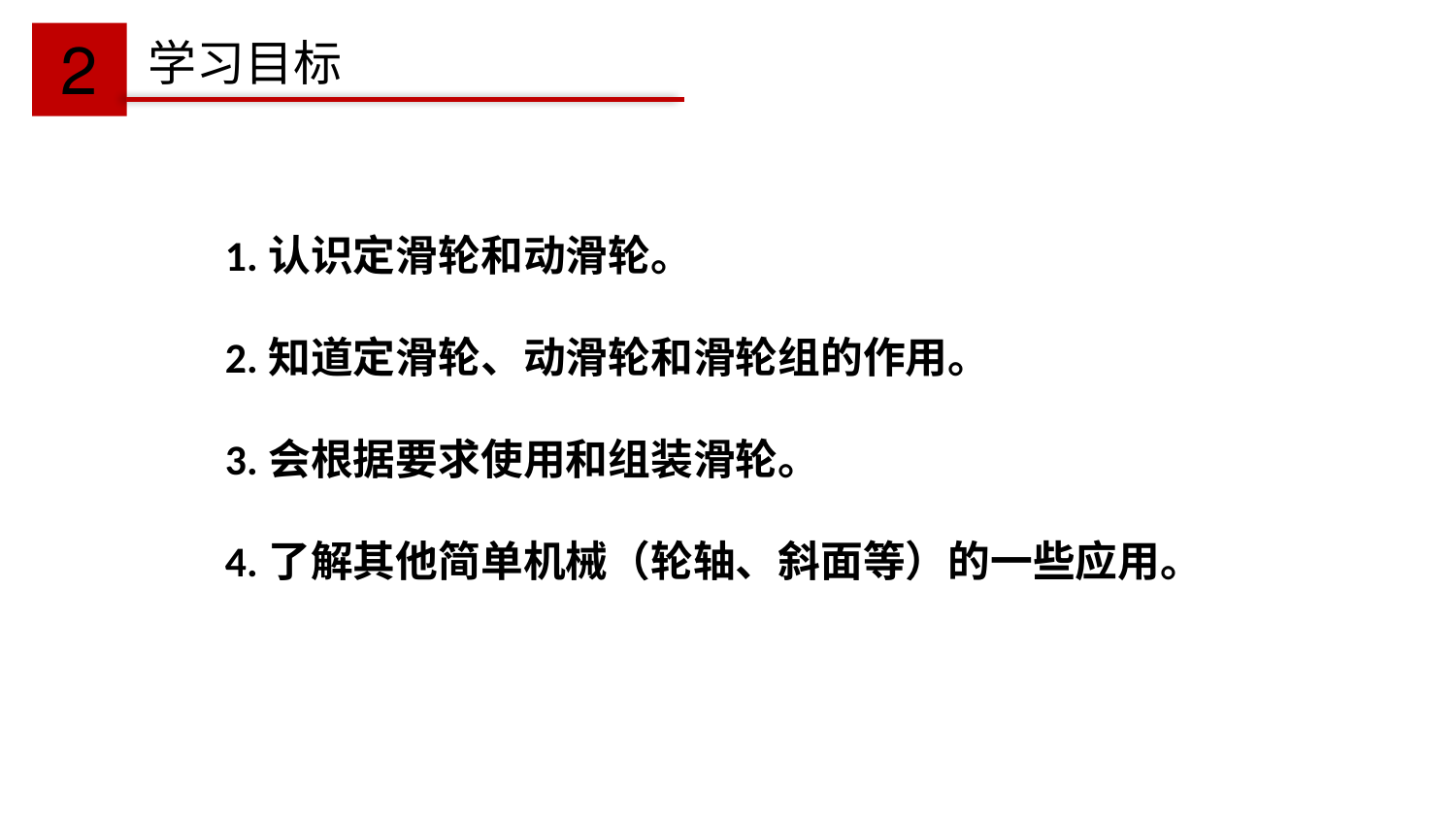

2
学习目标
  1.认识定滑轮和动滑轮。

  2.知道定滑轮、动滑轮和滑轮组的作用。

  3.会根据要求使用和组装滑轮。

  4.了解其他简单机械（轮轴、斜面等）的一些应用。